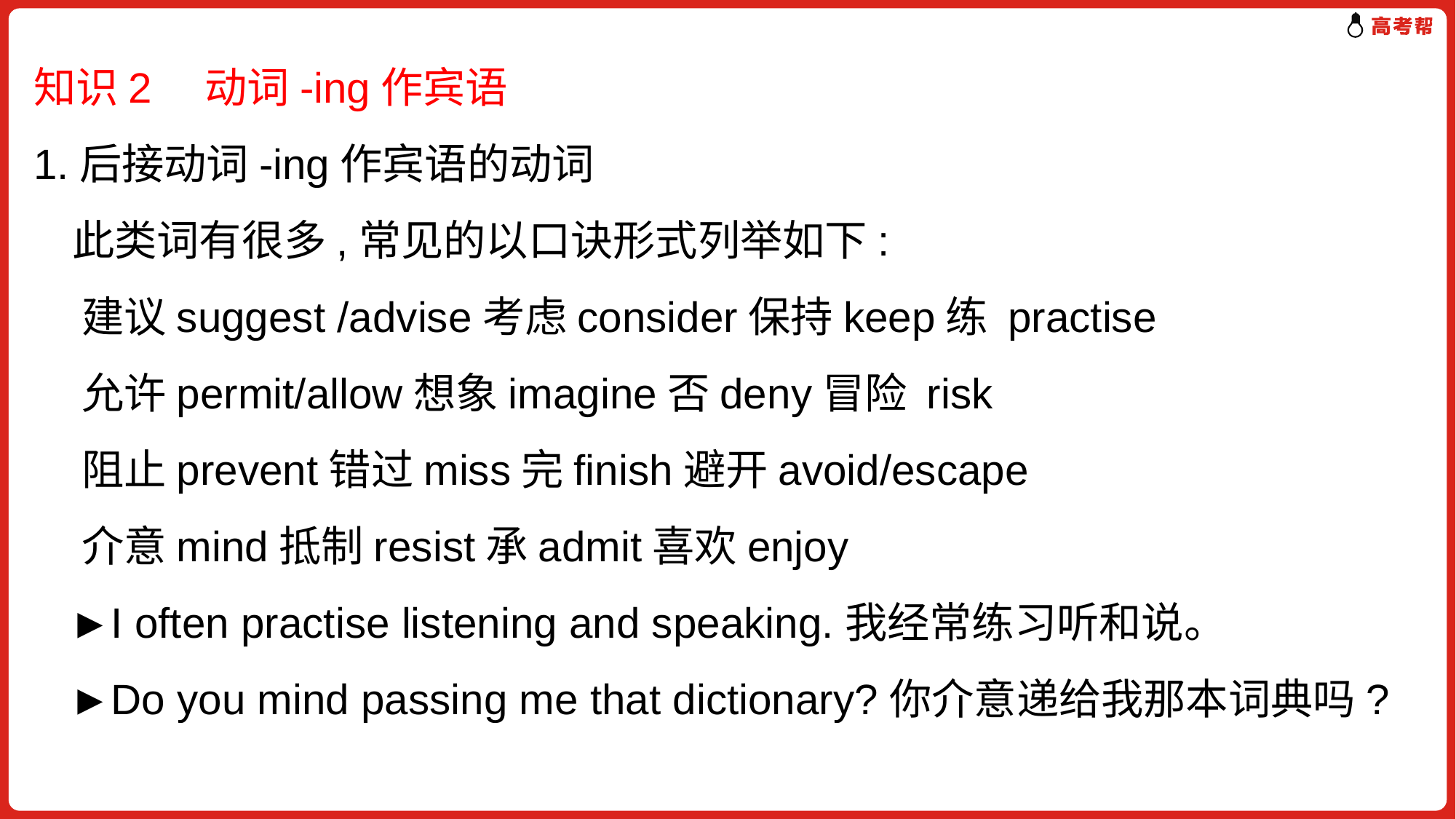

知识2　动词-ing作宾语
1.后接动词-ing作宾语的动词
   此类词有很多,常见的以口诀形式列举如下:
    建议suggest /advise考虑consider保持keep练 practise
    允许permit/allow想象imagine否deny冒险 risk
    阻止prevent错过miss完finish避开avoid/escape
    介意mind抵制resist承admit喜欢enjoy
   ►I often practise listening and speaking.我经常练习听和说。
   ►Do you mind passing me that dictionary?你介意递给我那本词典吗?